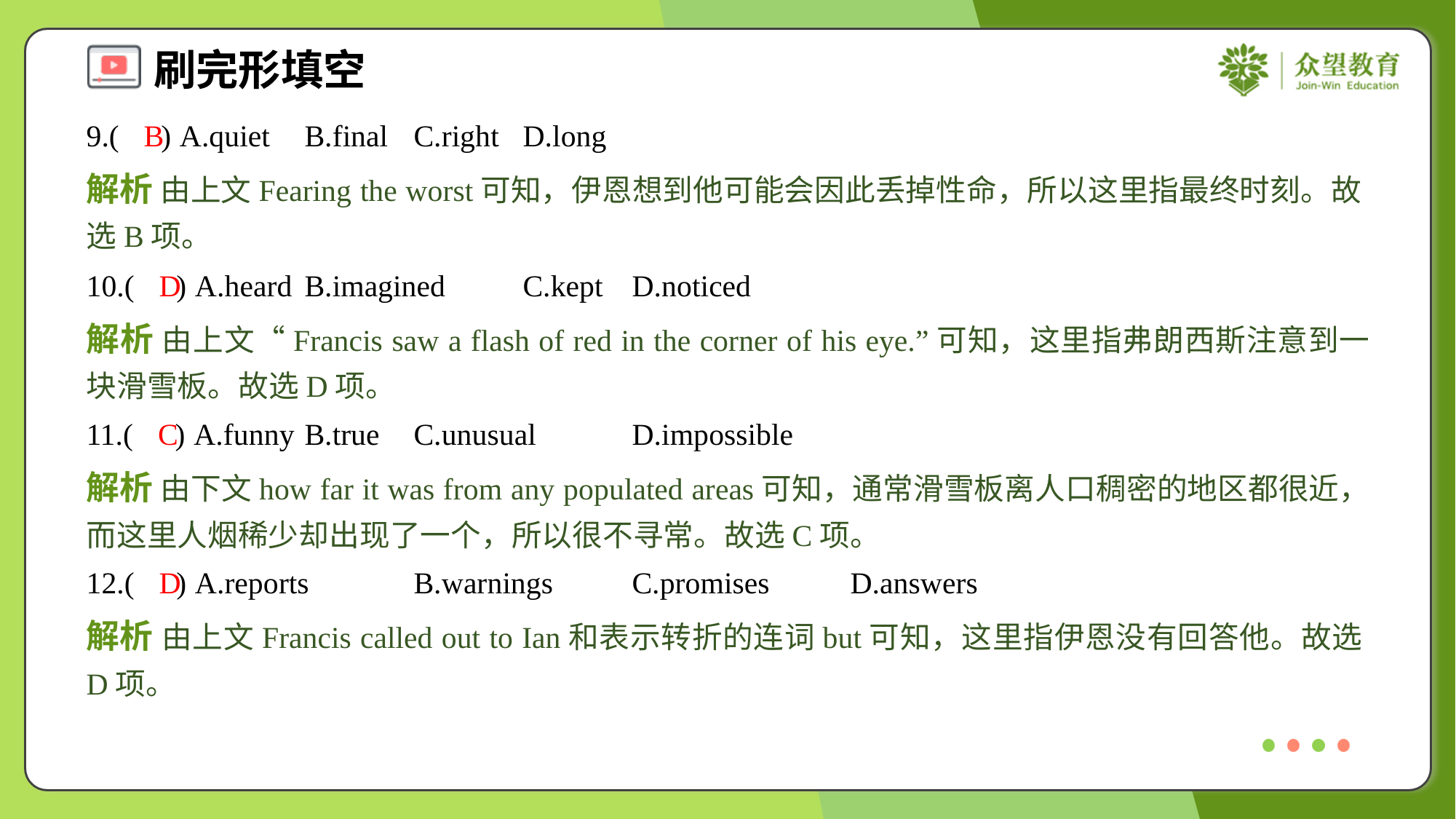

9.(     ) A.quiet	B.final	C.right	D.long
B
解析 由上文Fearing the worst可知，伊恩想到他可能会因此丢掉性命，所以这里指最终时刻。故选B项。
10.(     ) A.heard	B.imagined	C.kept	D.noticed
D
解析 由上文“Francis saw a flash of red in the corner of his eye.”可知，这里指弗朗西斯注意到一块滑雪板。故选D项。
11.(     ) A.funny	B.true	C.unusual	D.impossible
C
解析 由下文how far it was from any populated areas可知，通常滑雪板离人口稠密的地区都很近，而这里人烟稀少却出现了一个，所以很不寻常。故选C项。
12.(     ) A.reports	B.warnings	C.promises	D.answers
D
解析 由上文Francis called out to Ian和表示转折的连词but可知，这里指伊恩没有回答他。故选D项。